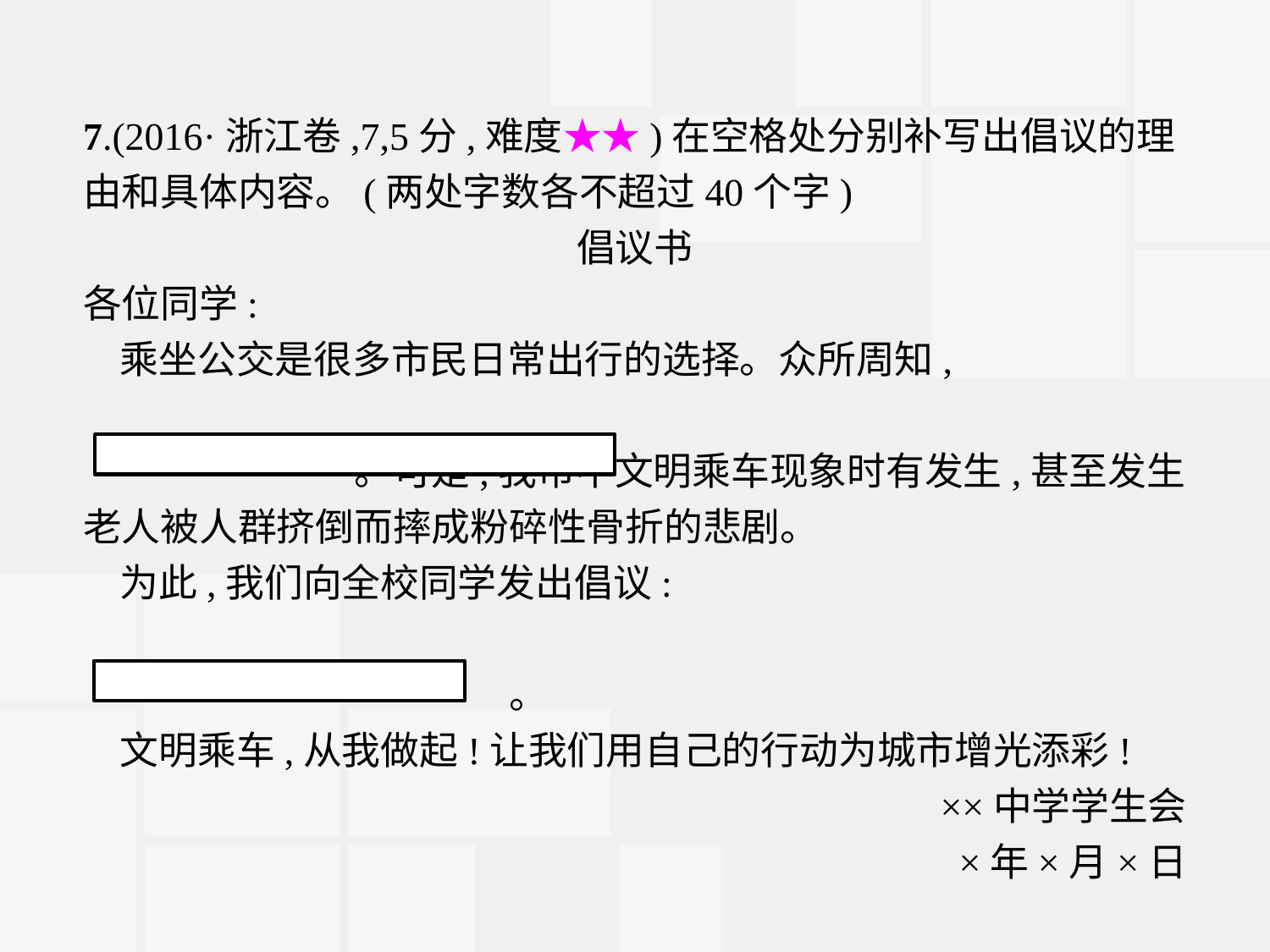

7.(2016·浙江卷,7,5分,难度★★)在空格处分别补写出倡议的理由和具体内容。(两处字数各不超过40个字)
倡议书
各位同学:
乘坐公交是很多市民日常出行的选择。众所周知,　　　　　　　　　　　　　　　　　　　　　　　　　　　　　　　　　　　　　　　　。可是,我市不文明乘车现象时有发生,甚至发生老人被人群挤倒而摔成粉碎性骨折的悲剧。
为此,我们向全校同学发出倡议:
　　　　　　　　　　　　　　　　　　　　　　　　　　　　　　　　　　　　　　。
文明乘车,从我做起!让我们用自己的行动为城市增光添彩!
××中学学生会
×年×月×日